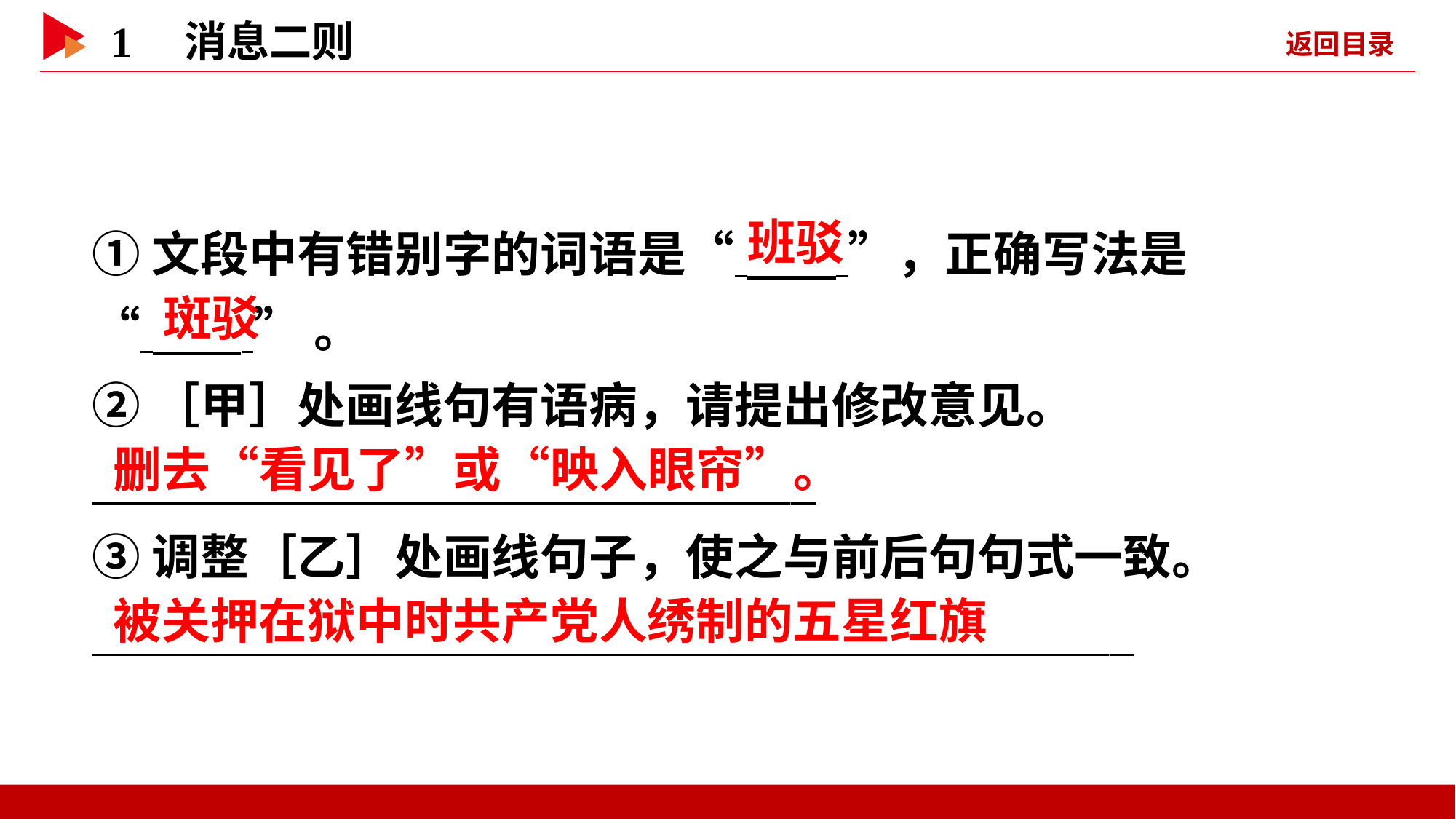

①文段中有错别字的词语是“          ”，正确写法是
“          ”。
②［甲］处画线句有语病，请提出修改意见。
                                                     _
③调整［乙］处画线句子，使之与前后句句式一致。
                                                                            _
 班驳
 斑驳
 删去“看见了”或“映入眼帘”。
 被关押在狱中时共产党人绣制的五星红旗